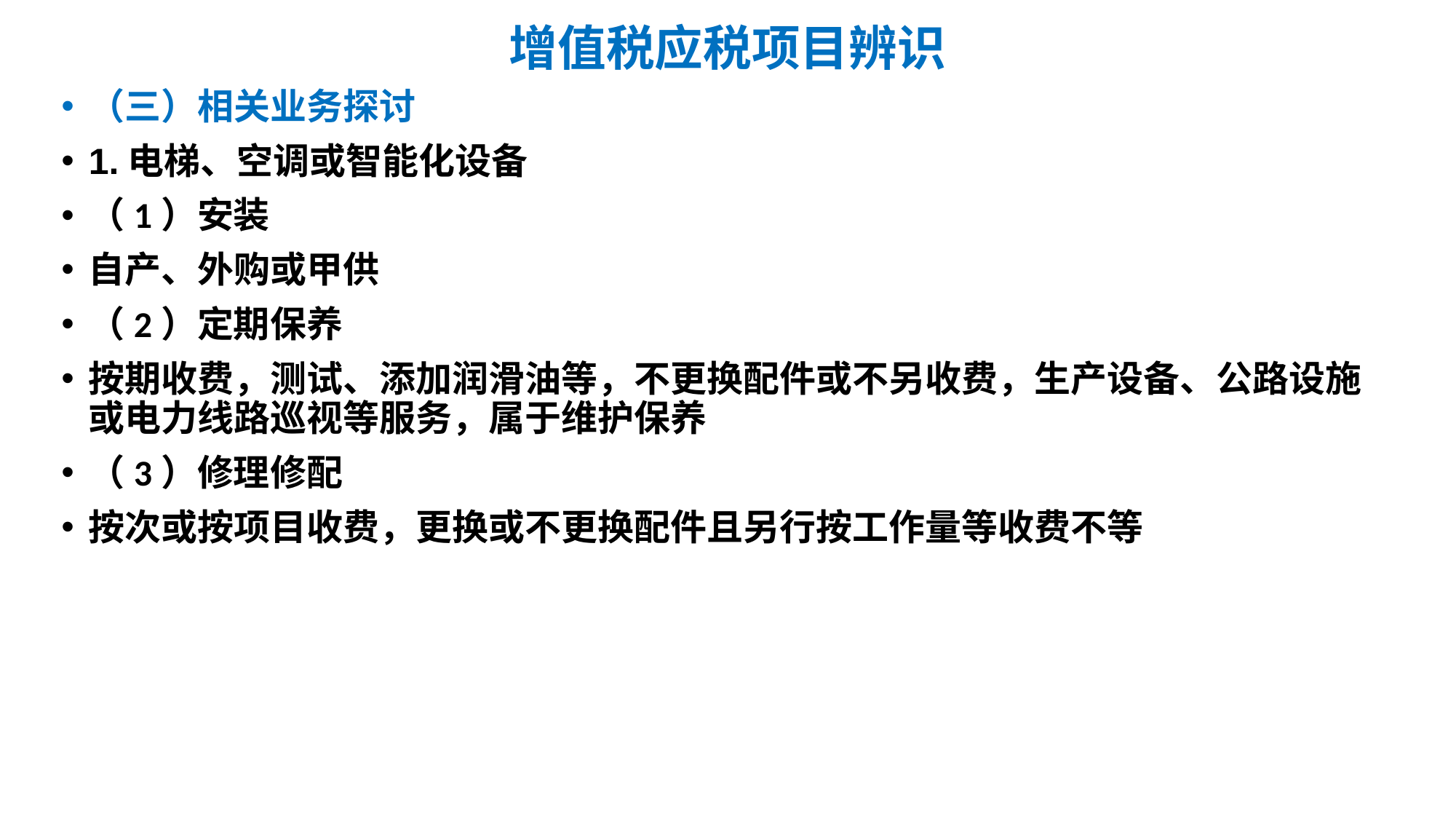

# 增值税应税项目辨识
（三）相关业务探讨
1.电梯、空调或智能化设备
（1）安装
自产、外购或甲供
（2）定期保养
按期收费，测试、添加润滑油等，不更换配件或不另收费，生产设备、公路设施或电力线路巡视等服务，属于维护保养
（3）修理修配
按次或按项目收费，更换或不更换配件且另行按工作量等收费不等